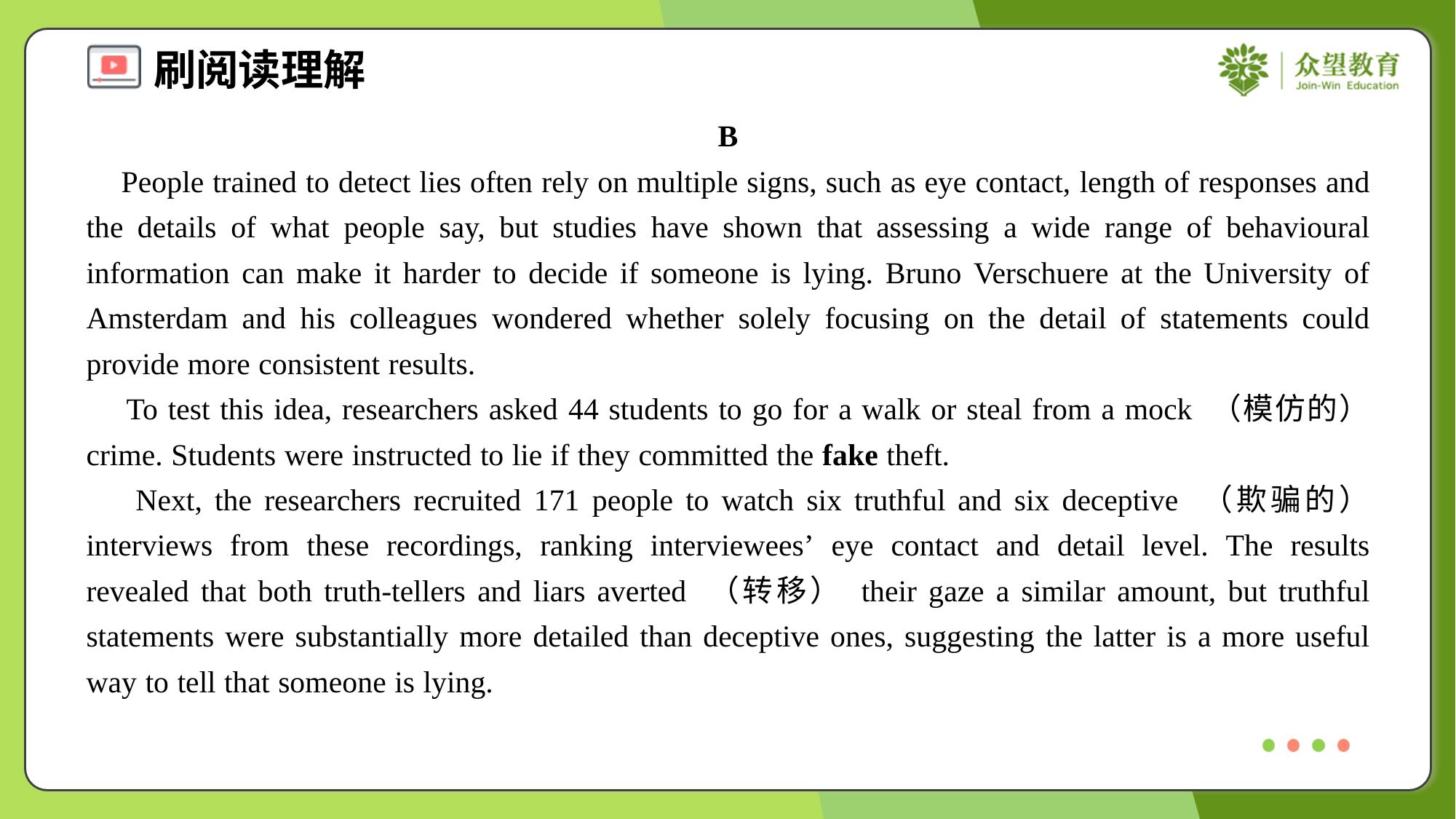

B
    People trained to detect lies often rely on multiple signs, such as eye contact, length of responses and the details of what people say, but studies have shown that assessing a wide range of behavioural information can make it harder to decide if someone is lying. Bruno Verschuere at the University of Amsterdam and his colleagues wondered whether solely focusing on the detail of statements could provide more consistent results.
    To test this idea, researchers asked 44 students to go for a walk or steal from a mock （模仿的） crime. Students were instructed to lie if they committed the fake theft.
    Next, the researchers recruited 171 people to watch six truthful and six deceptive （欺骗的） interviews from these recordings, ranking interviewees’ eye contact and detail level. The results revealed that both truth-tellers and liars averted （转移） their gaze a similar amount, but truthful statements were substantially more detailed than deceptive ones, suggesting the latter is a more useful way to tell that someone is lying.